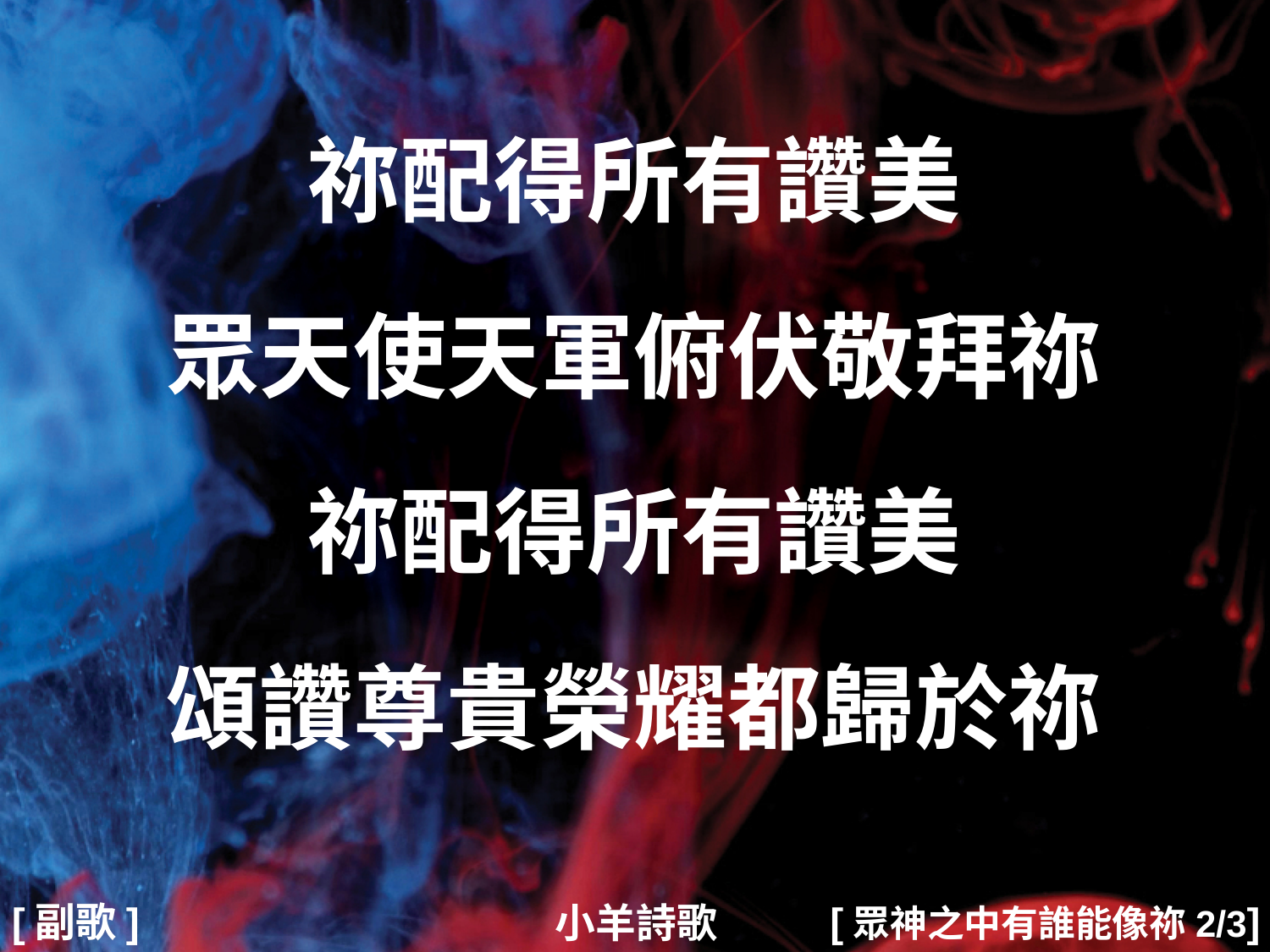

祢配得所有讚美

眾天使天軍俯伏敬拜祢

祢配得所有讚美

頌讚尊貴榮耀都歸於祢

#

[副歌]
[眾神之中有誰能像祢2/3]
小羊詩歌